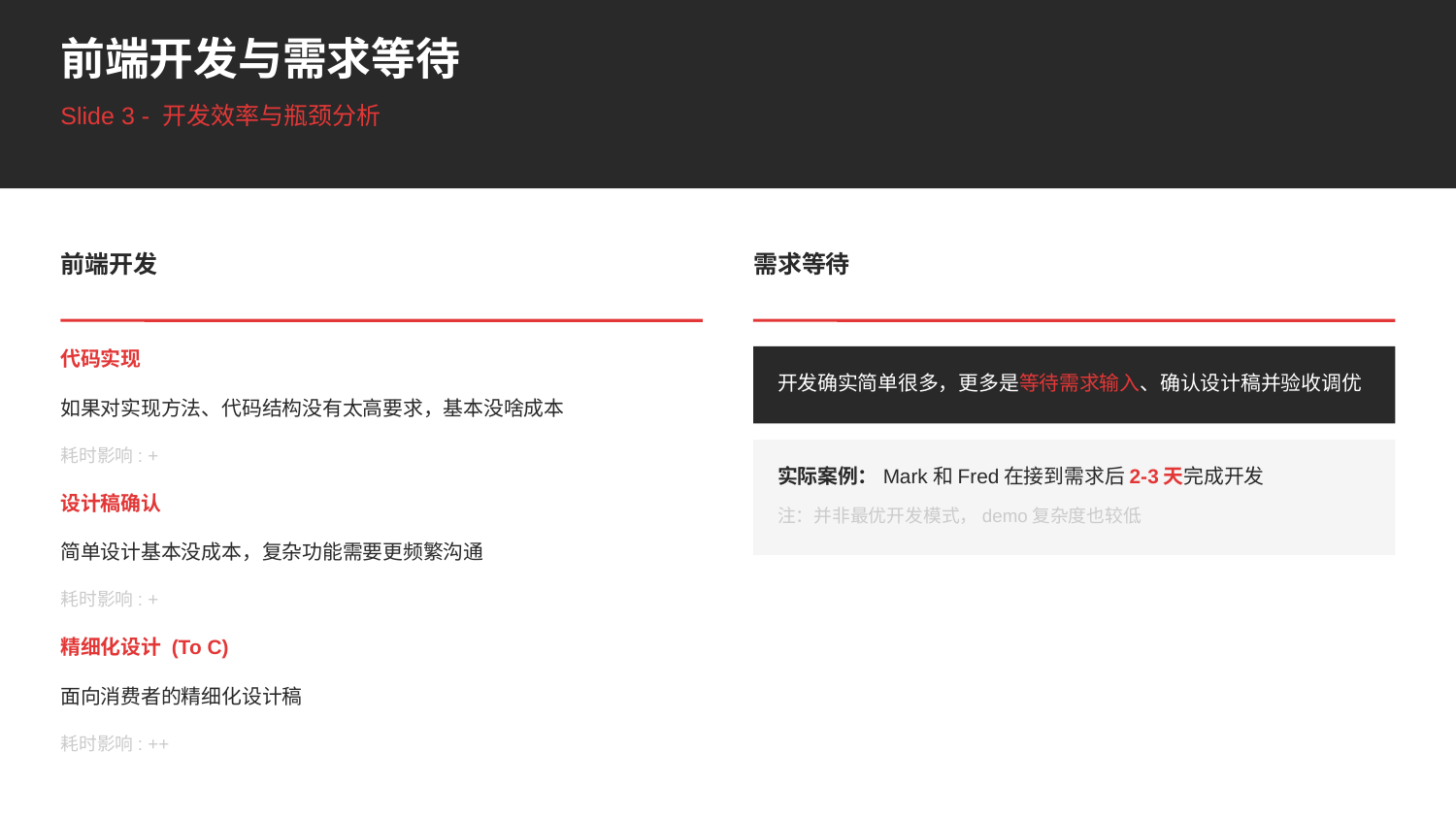

前端开发与需求等待
Slide 3 - 开发效率与瓶颈分析
前端开发
需求等待

代码实现

开发确实简单很多，更多是等待需求输入、确认设计稿并验收调优
如果对实现方法、代码结构没有太高要求，基本没啥成本

耗时影响: +
实际案例：Mark和Fred在接到需求后2-3天完成开发
设计稿确认
注：并非最优开发模式，demo复杂度也较低
简单设计基本没成本，复杂功能需要更频繁沟通
耗时影响: +
精细化设计 (To C)
面向消费者的精细化设计稿
耗时影响: ++